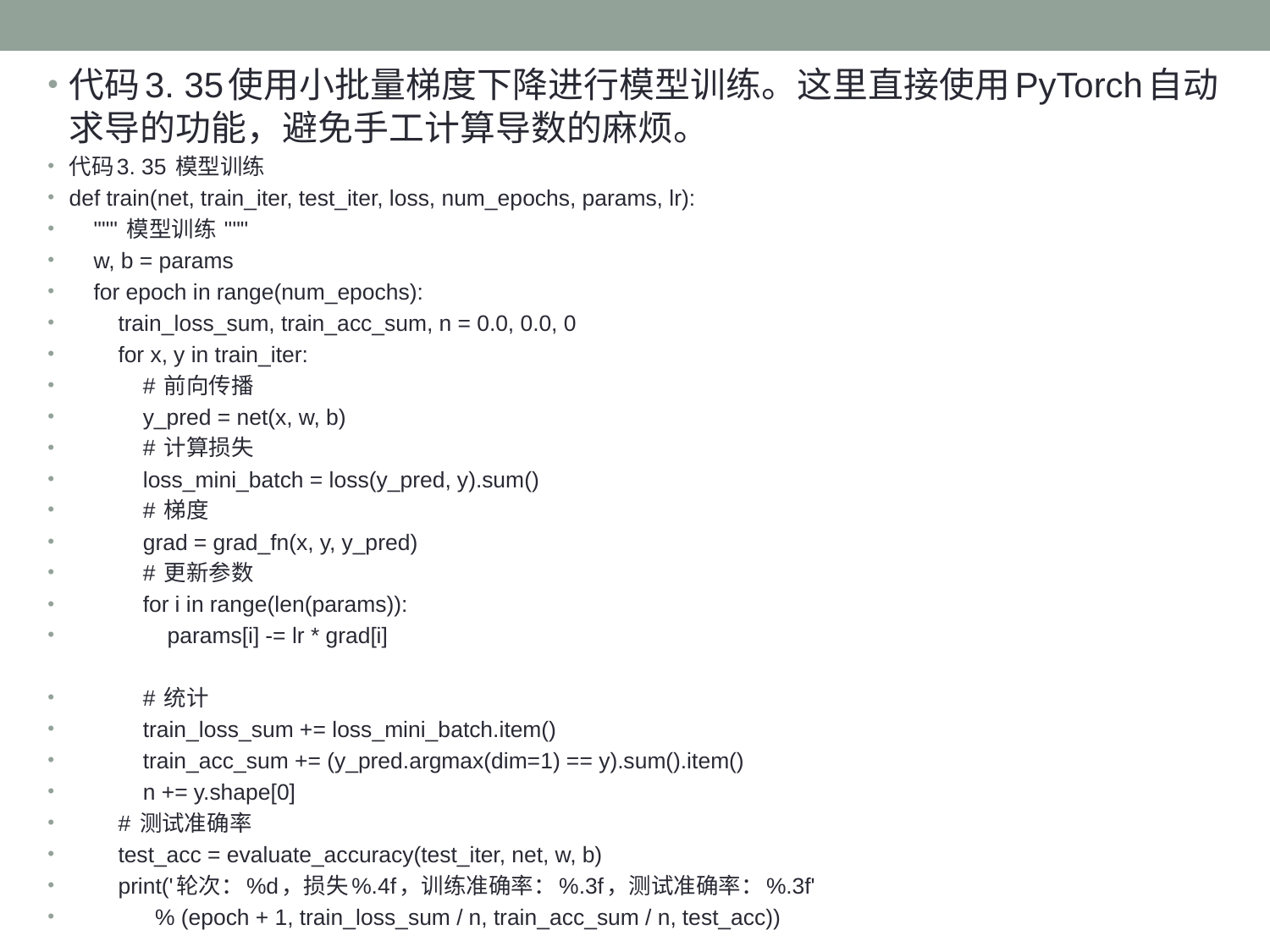

代码3. 35使用小批量梯度下降进行模型训练。这里直接使用PyTorch自动求导的功能，避免手工计算导数的麻烦。
代码3. 35 模型训练
def train(net, train_iter, test_iter, loss, num_epochs, params, lr):
    """ 模型训练 """
    w, b = params
    for epoch in range(num_epochs):
        train_loss_sum, train_acc_sum, n = 0.0, 0.0, 0
        for x, y in train_iter:
            # 前向传播
            y_pred = net(x, w, b)
            # 计算损失
            loss_mini_batch = loss(y_pred, y).sum()
            # 梯度
            grad = grad_fn(x, y, y_pred)
            # 更新参数
            for i in range(len(params)):
                params[i] -= lr * grad[i]

            # 统计
            train_loss_sum += loss_mini_batch.item()
            train_acc_sum += (y_pred.argmax(dim=1) == y).sum().item()
            n += y.shape[0]
        # 测试准确率
        test_acc = evaluate_accuracy(test_iter, net, w, b)
        print('轮次：%d，损失%.4f，训练准确率：%.3f，测试准确率：%.3f'
              % (epoch + 1, train_loss_sum / n, train_acc_sum / n, test_acc))